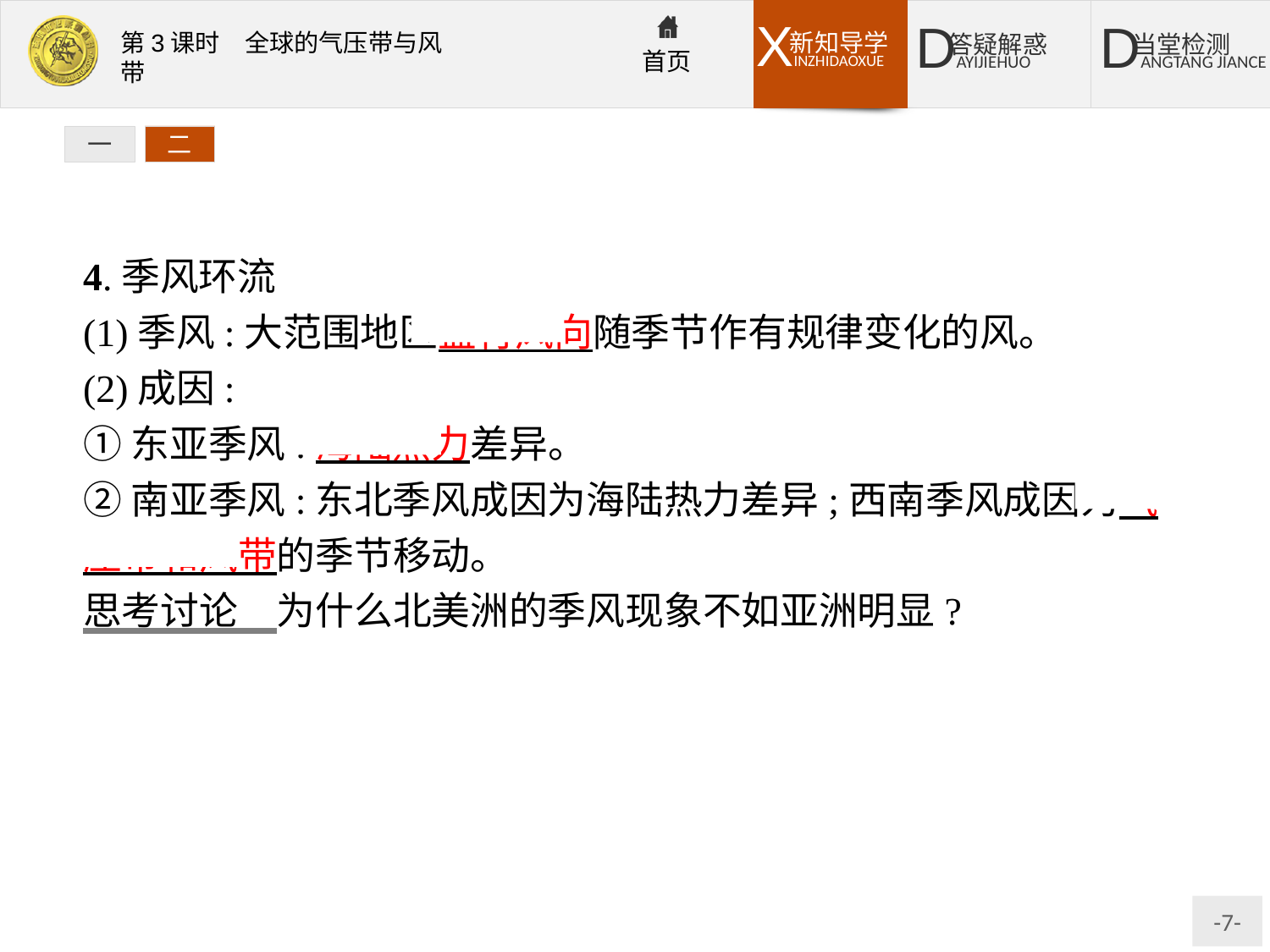

一
二
4.季风环流
(1)季风:大范围地区盛行风向随季节作有规律变化的风。
(2)成因:
①东亚季风:海陆热力差异。
②南亚季风:东北季风成因为海陆热力差异;西南季风成因为气压带和风带的季节移动。
思考讨论　为什么北美洲的季风现象不如亚洲明显?
提示:北美洲和大西洋面积相对较小,海陆热力性质差异不如东亚明显,因此季风不明显。